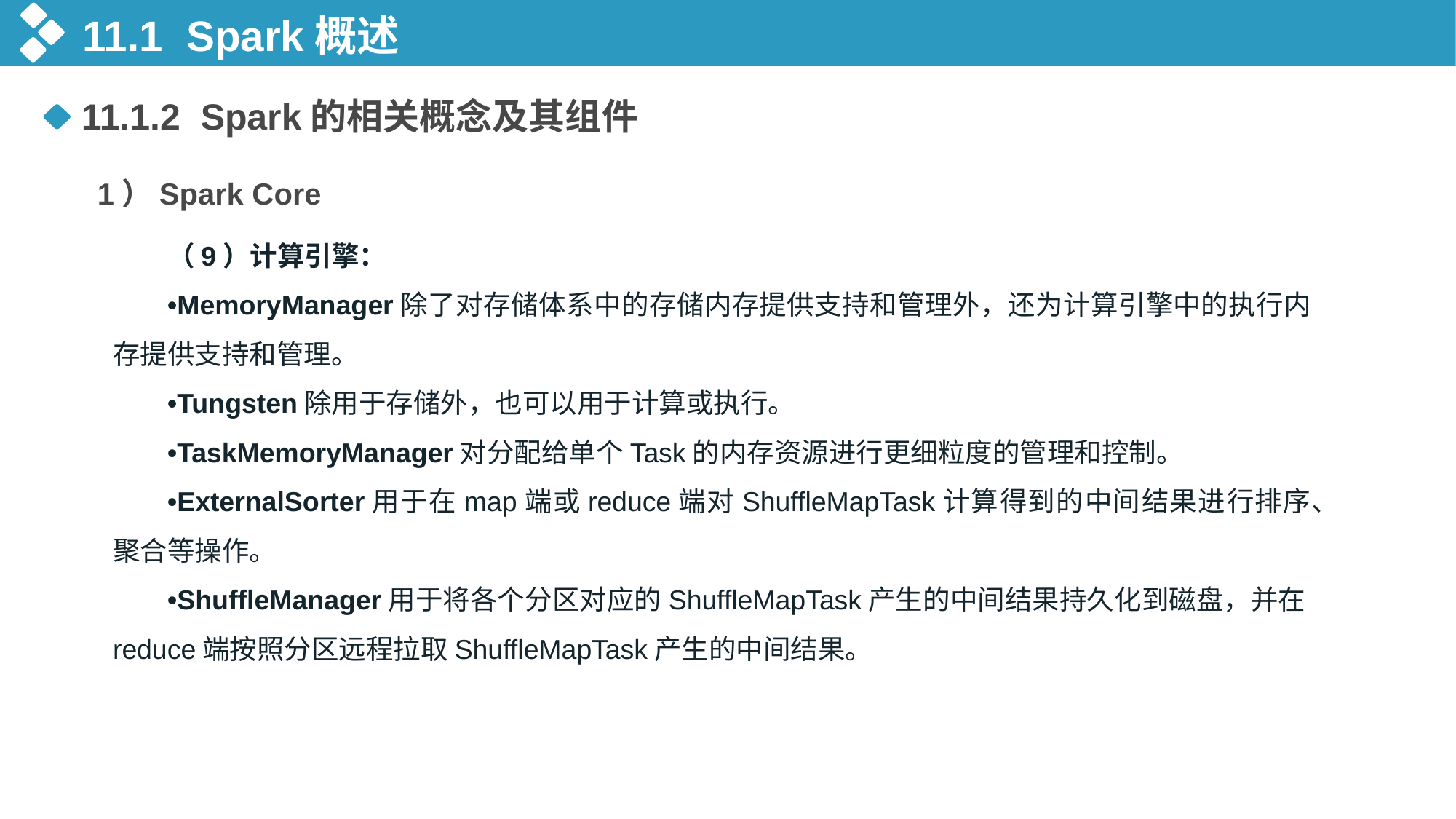

11.1  Spark概述
11.1.2  Spark的相关概念及其组件

1）Spark Core
（9）计算引擎：
•MemoryManager除了对存储体系中的存储内存提供支持和管理外，还为计算引擎中的执行内存提供支持和管理。
•Tungsten除用于存储外，也可以用于计算或执行。
•TaskMemoryManager对分配给单个Task的内存资源进行更细粒度的管理和控制。
•ExternalSorter用于在map端或reduce端对ShuffleMapTask计算得到的中间结果进行排序、聚合等操作。
•ShuffleManager用于将各个分区对应的ShuffleMapTask产生的中间结果持久化到磁盘，并在reduce端按照分区远程拉取ShuffleMapTask产生的中间结果。